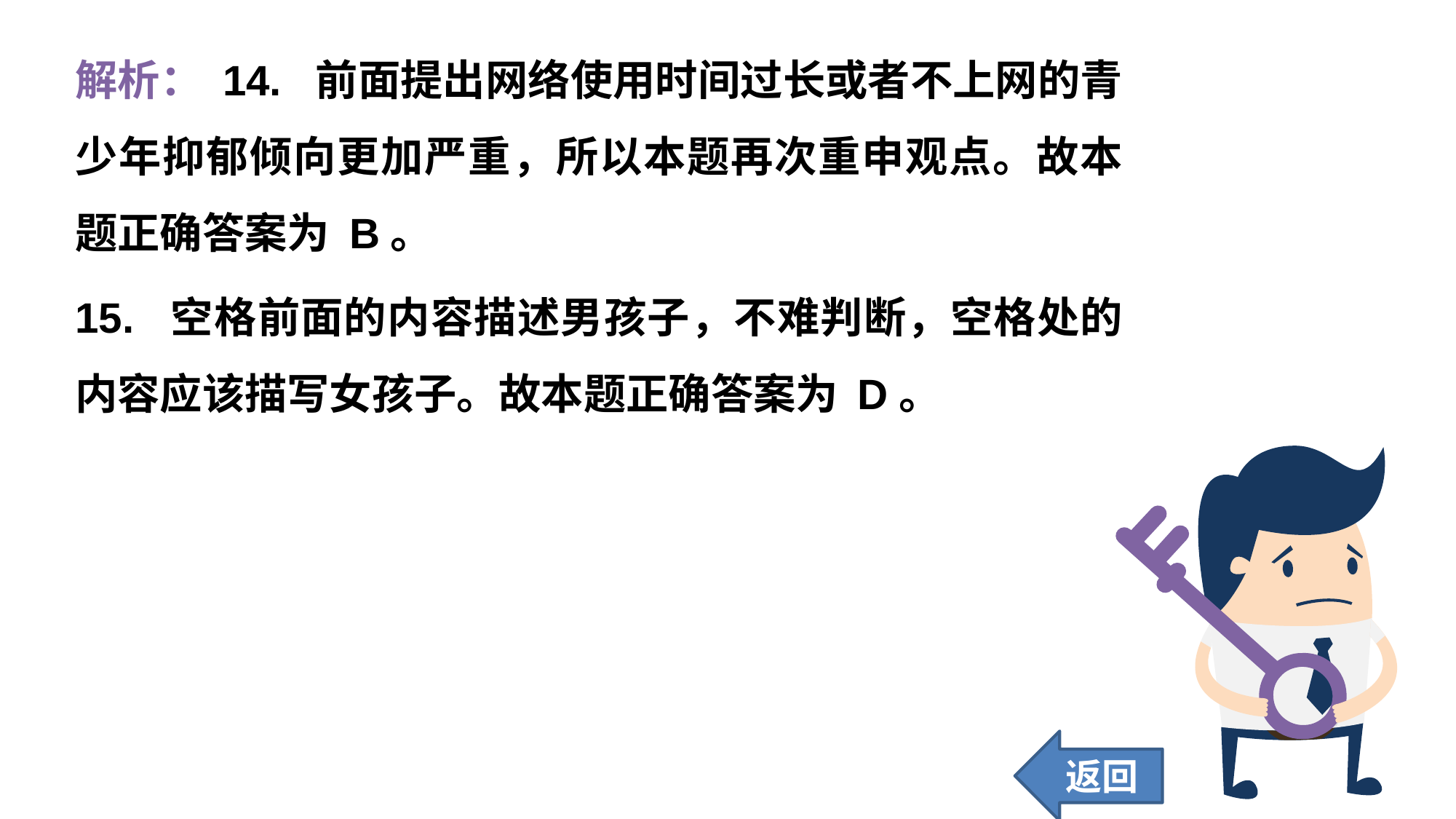

解析： 14.  前面提出网络使用时间过长或者不上网的青少年抑郁倾向更加严重，所以本题再次重申观点。故本题正确答案为 B。
15.  空格前面的内容描述男孩子，不难判断，空格处的内容应该描写女孩子。故本题正确答案为 D。

返回
308